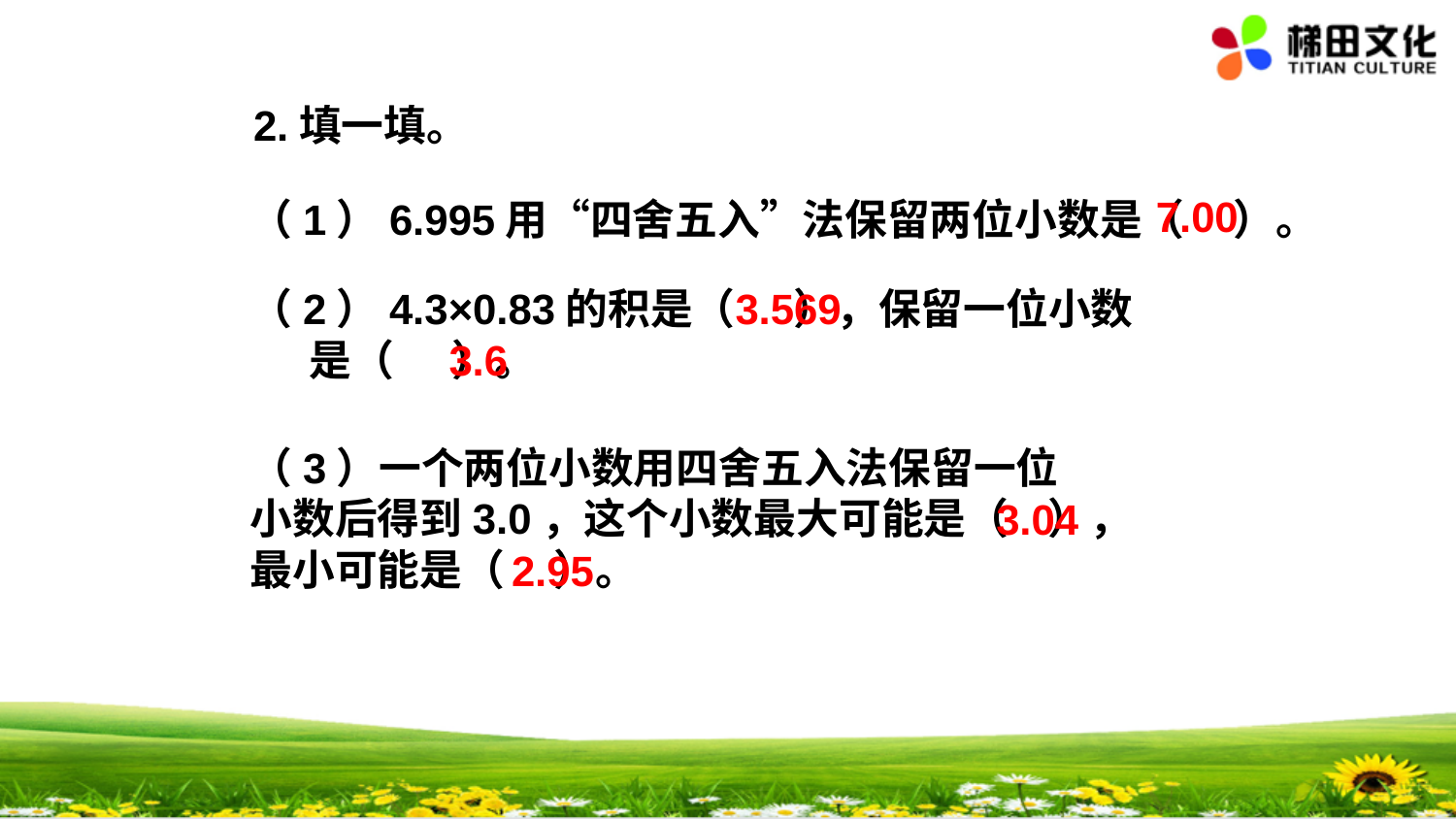

2.填一填。
7.00
（1）6.995用“四舍五入”法保留两位小数是（     ）。
（2）4.3×0.83的积是（      ），保留一位小数
     是（      ）。
3.569
3.6
（3）一个两位小数用四舍五入法保留一位
小数后得到3.0，这个小数最大可能是（    ），
最小可能是（     ）。
3.04
2.95